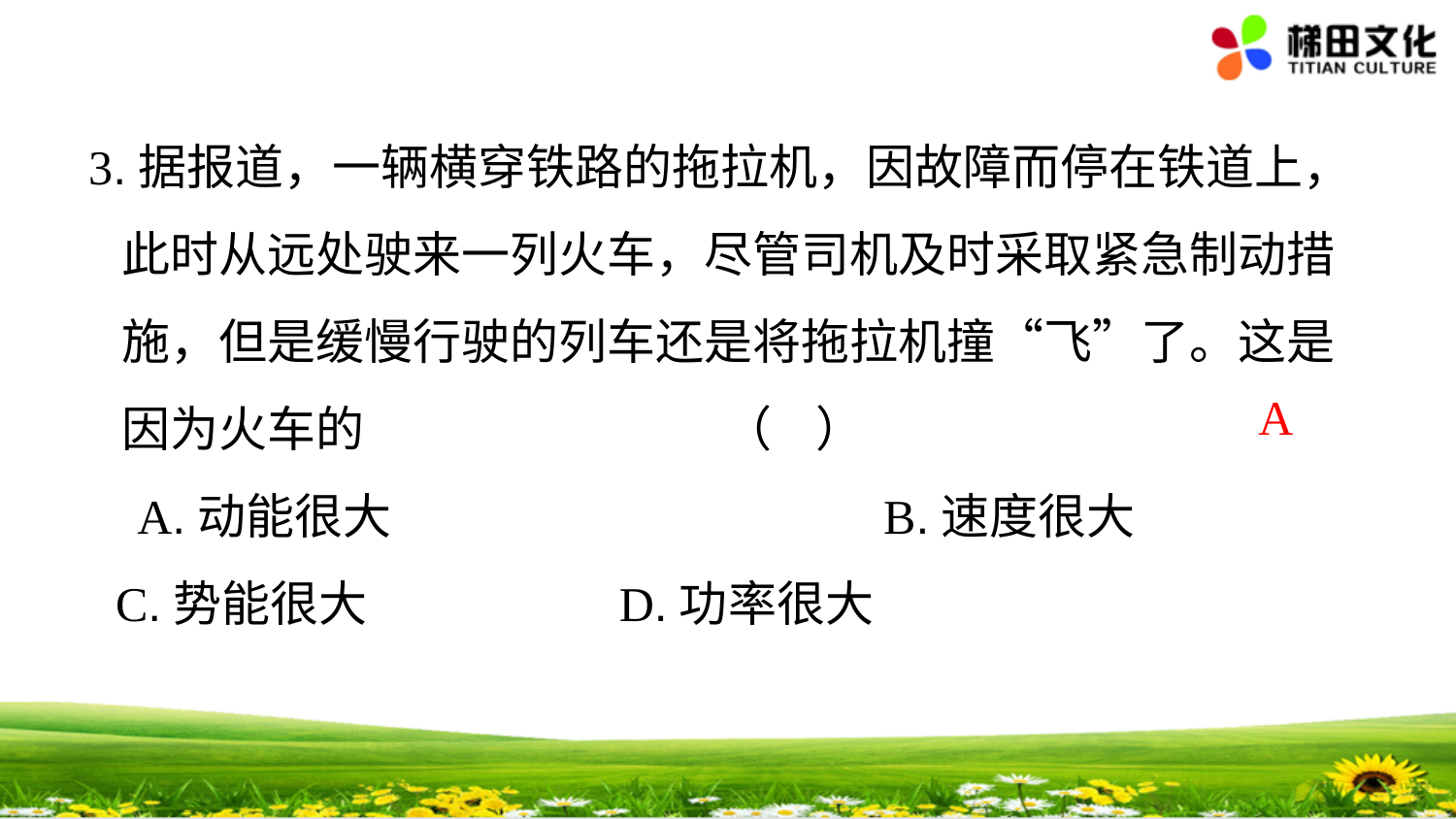

3.据报道，一辆横穿铁路的拖拉机，因故障而停在铁道上，
  此时从远处驶来一列火车，尽管司机及时采取紧急制动措
  施，但是缓慢行驶的列车还是将拖拉机撞“飞”了。这是
  因为火车的                                 （    ）
    A.动能很大                                            B.速度很大
  C.势能很大                      D.功率很大
A